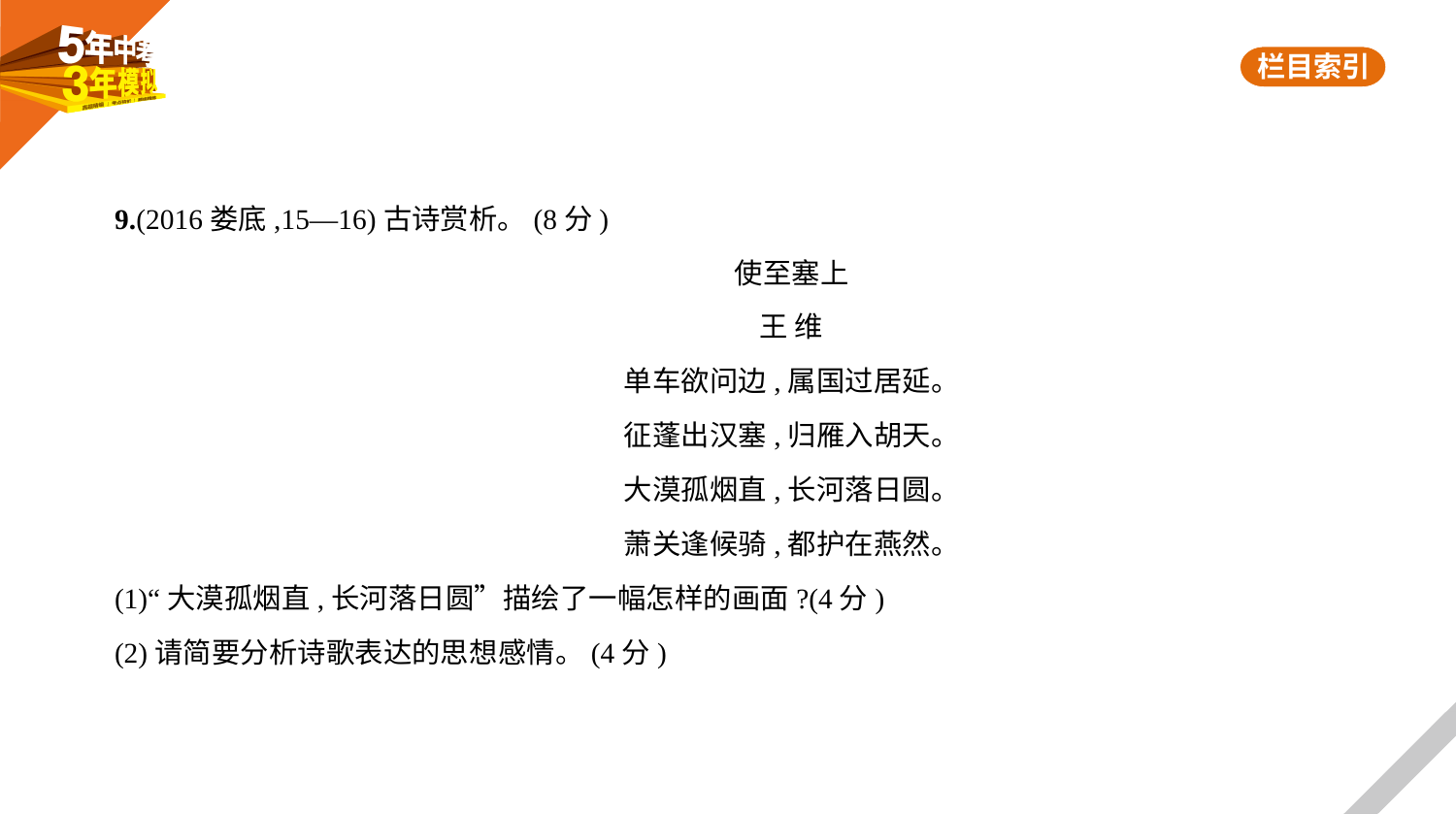

9.(2016娄底,15—16)古诗赏析。(8分)
使至塞上
王 维
单车欲问边,属国过居延。
征蓬出汉塞,归雁入胡天。
大漠孤烟直,长河落日圆。
萧关逢候骑,都护在燕然。
(1)“大漠孤烟直,长河落日圆”描绘了一幅怎样的画面?(4分)
(2)请简要分析诗歌表达的思想感情。(4分)